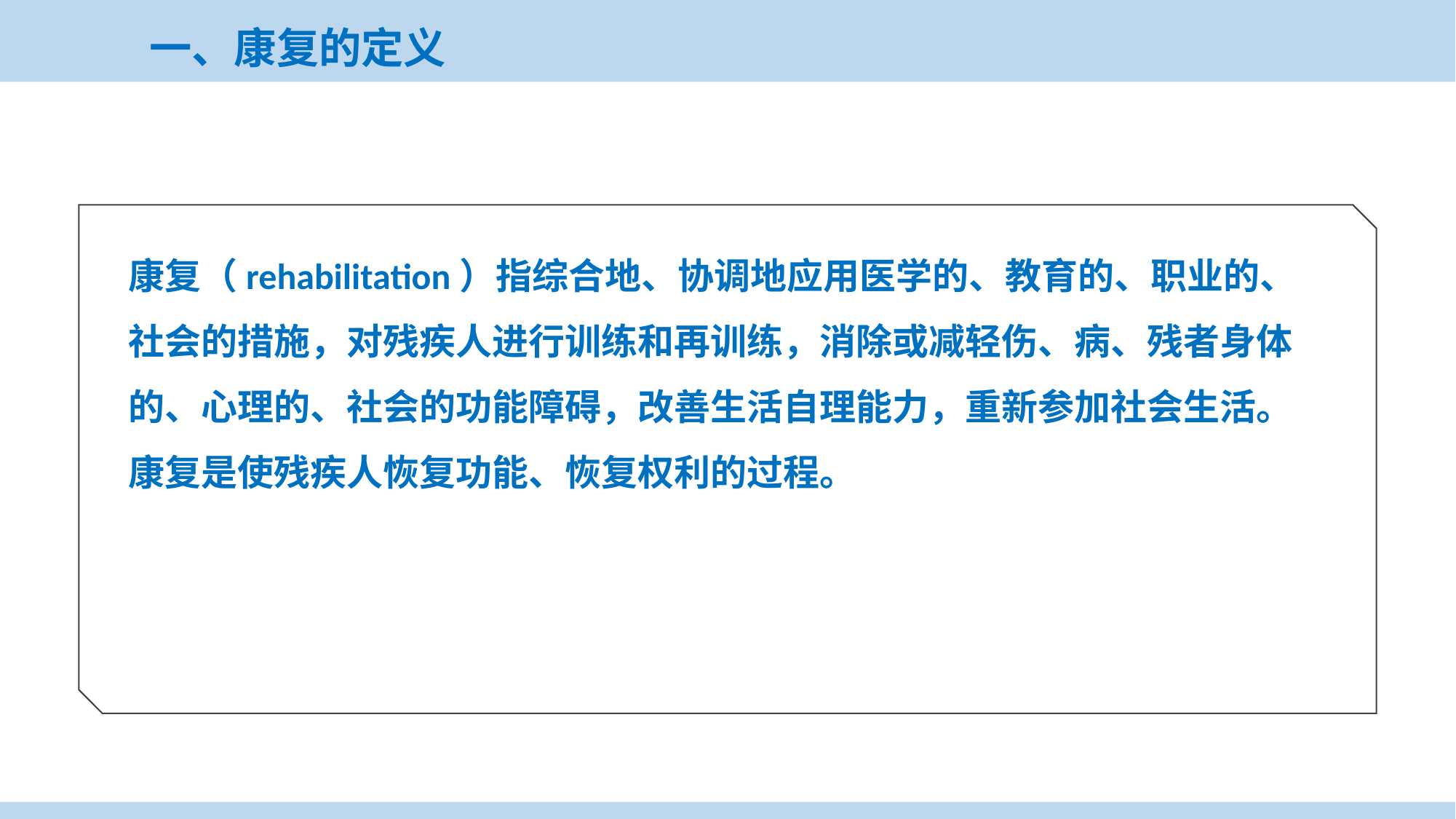

一、康复的定义

康复（rehabilitation）指综合地、协调地应用医学的、教育的、职业的、社会的措施，对残疾人进行训练和再训练，消除或减轻伤、病、残者身体的、心理的、社会的功能障碍，改善生活自理能力，重新参加社会生活。康复是使残疾人恢复功能、恢复权利的过程。